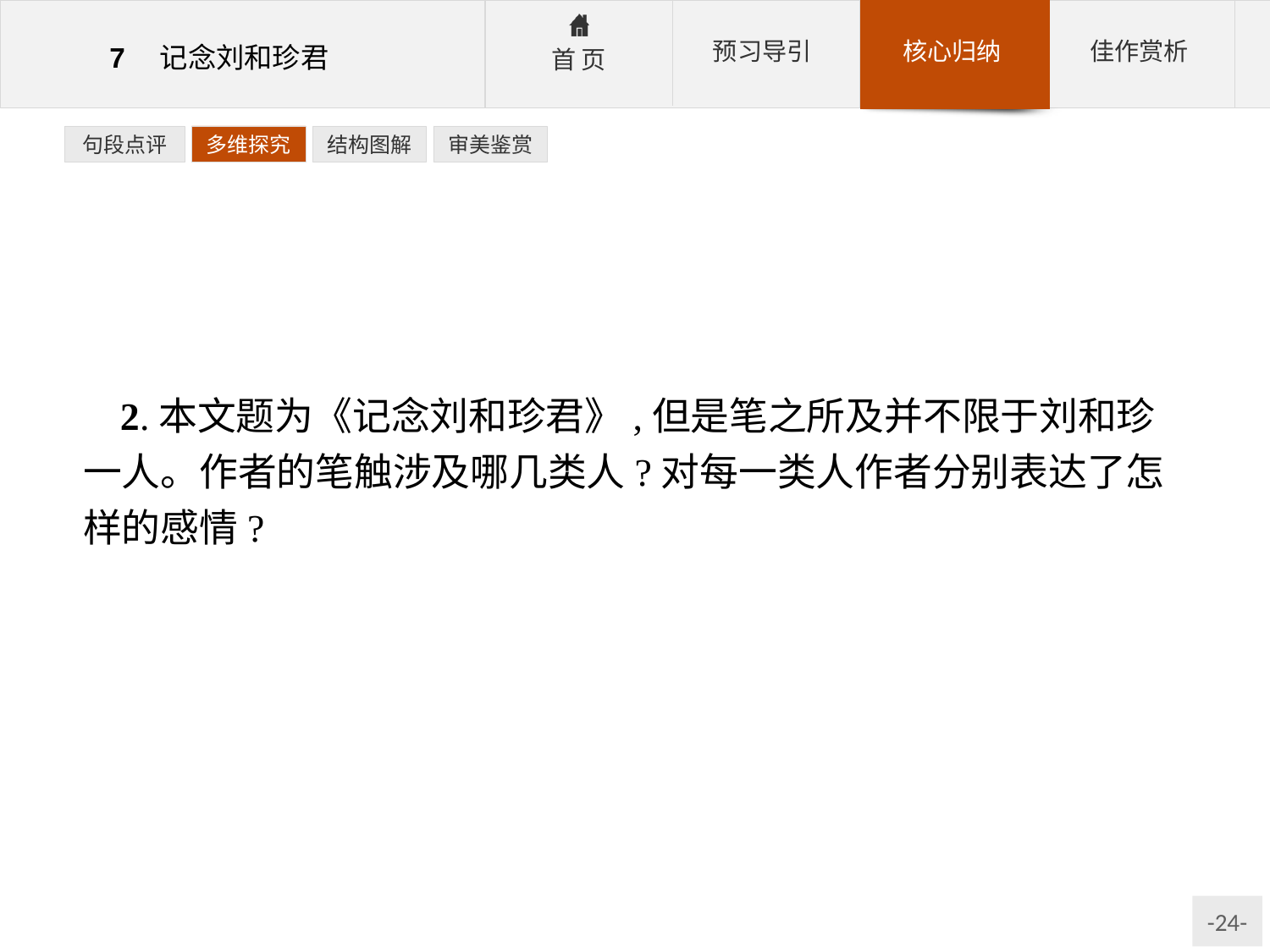

句段点评
多维探究
结构图解
审美鉴赏
2.本文题为《记念刘和珍君》,但是笔之所及并不限于刘和珍一人。作者的笔触涉及哪几类人?对每一类人作者分别表达了怎样的感情?